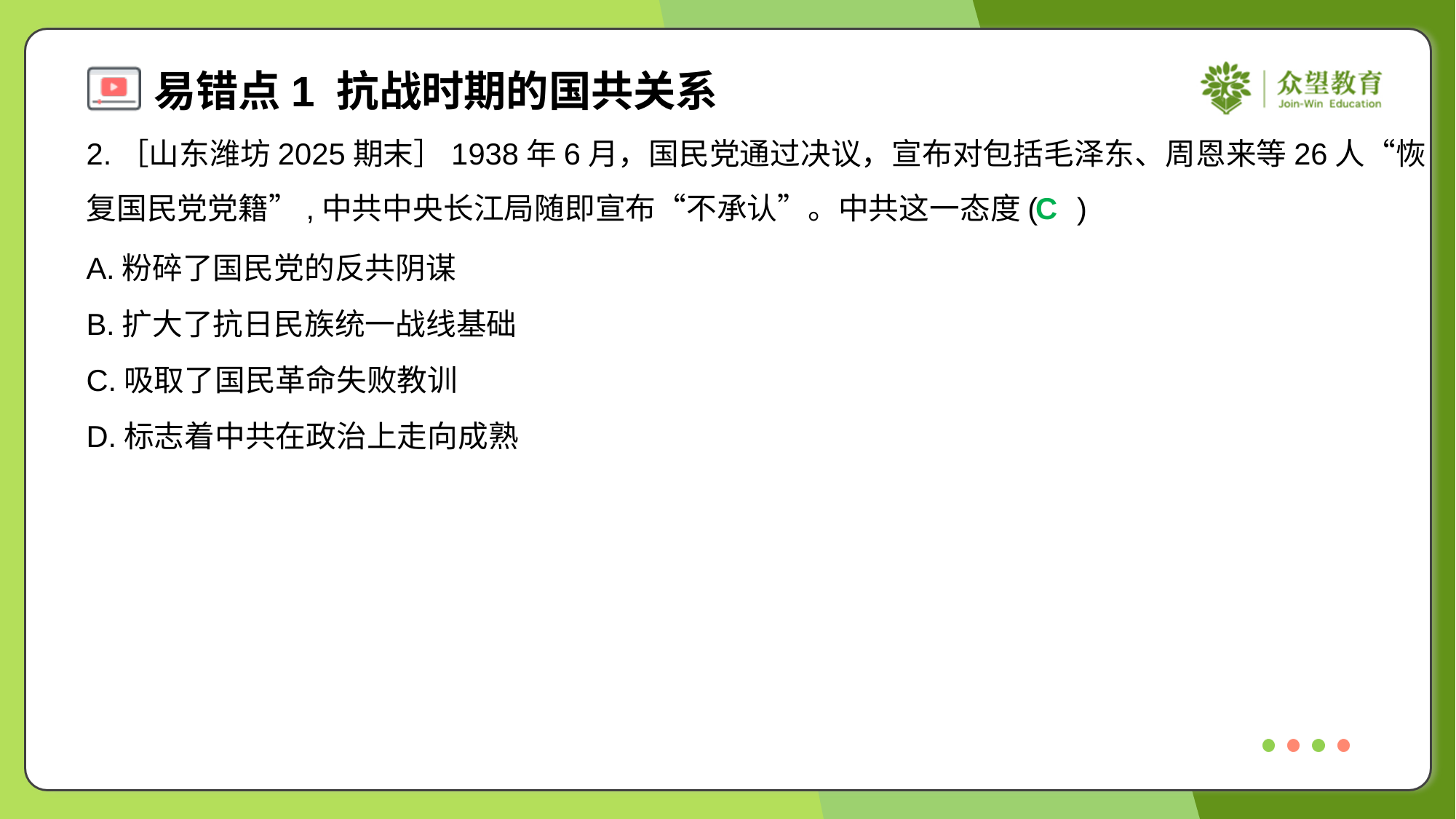

2.［山东潍坊2025期末］1938年6月，国民党通过决议，宣布对包括毛泽东、周恩来等26人“恢
复国民党党籍”,中共中央长江局随即宣布“不承认”。中共这一态度(     )
C
A.粉碎了国民党的反共阴谋
B.扩大了抗日民族统一战线基础
C.吸取了国民革命失败教训
D.标志着中共在政治上走向成熟